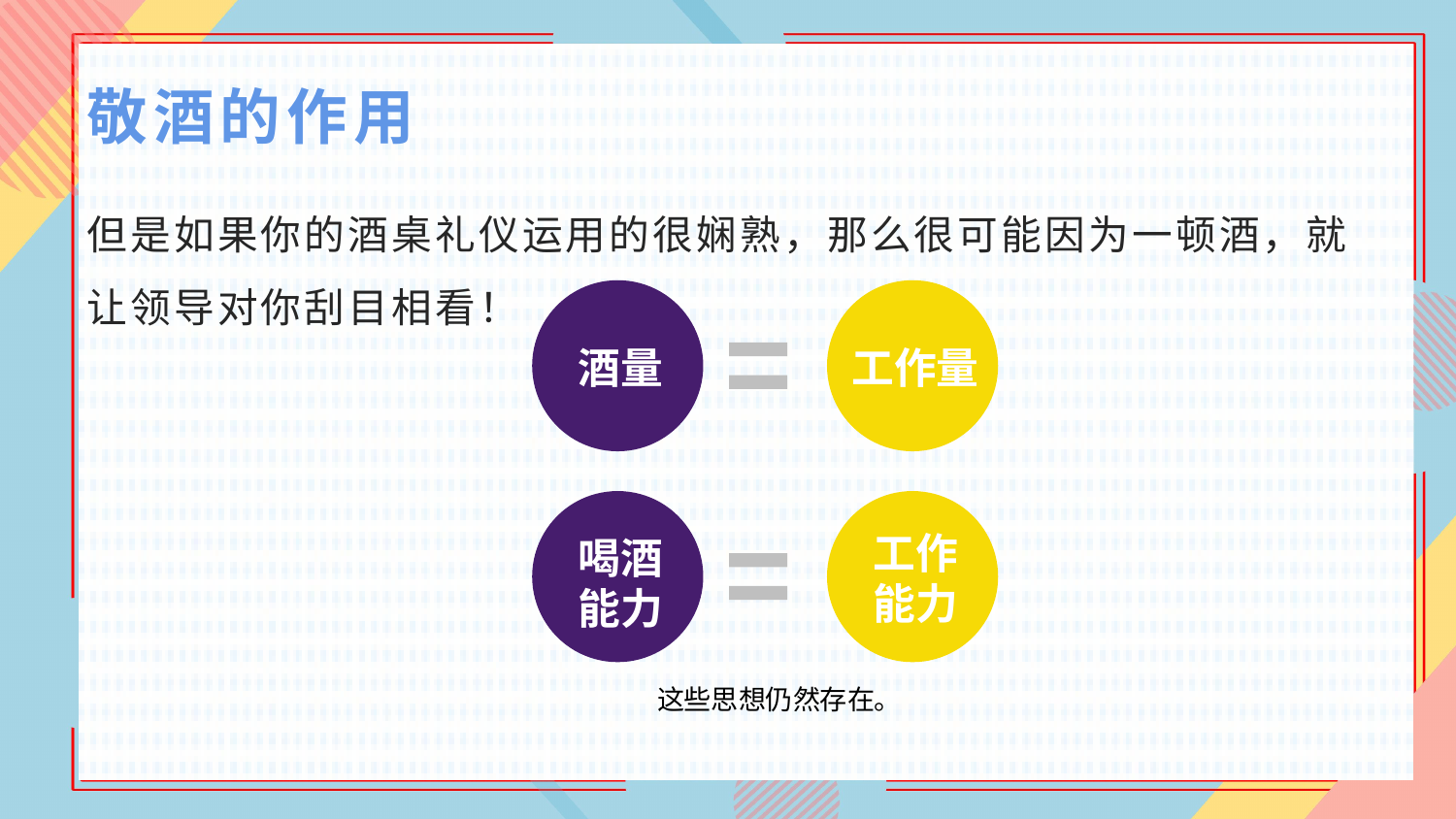

# 敬酒的作用
但是如果你的酒桌礼仪运用的很娴熟，那么很可能因为一顿酒，就让领导对你刮目相看！

酒量

工作量

喝酒
能力

工作
能力

这些思想仍然存在。
PPT下载 http://www.1ppt.com/xiazai/